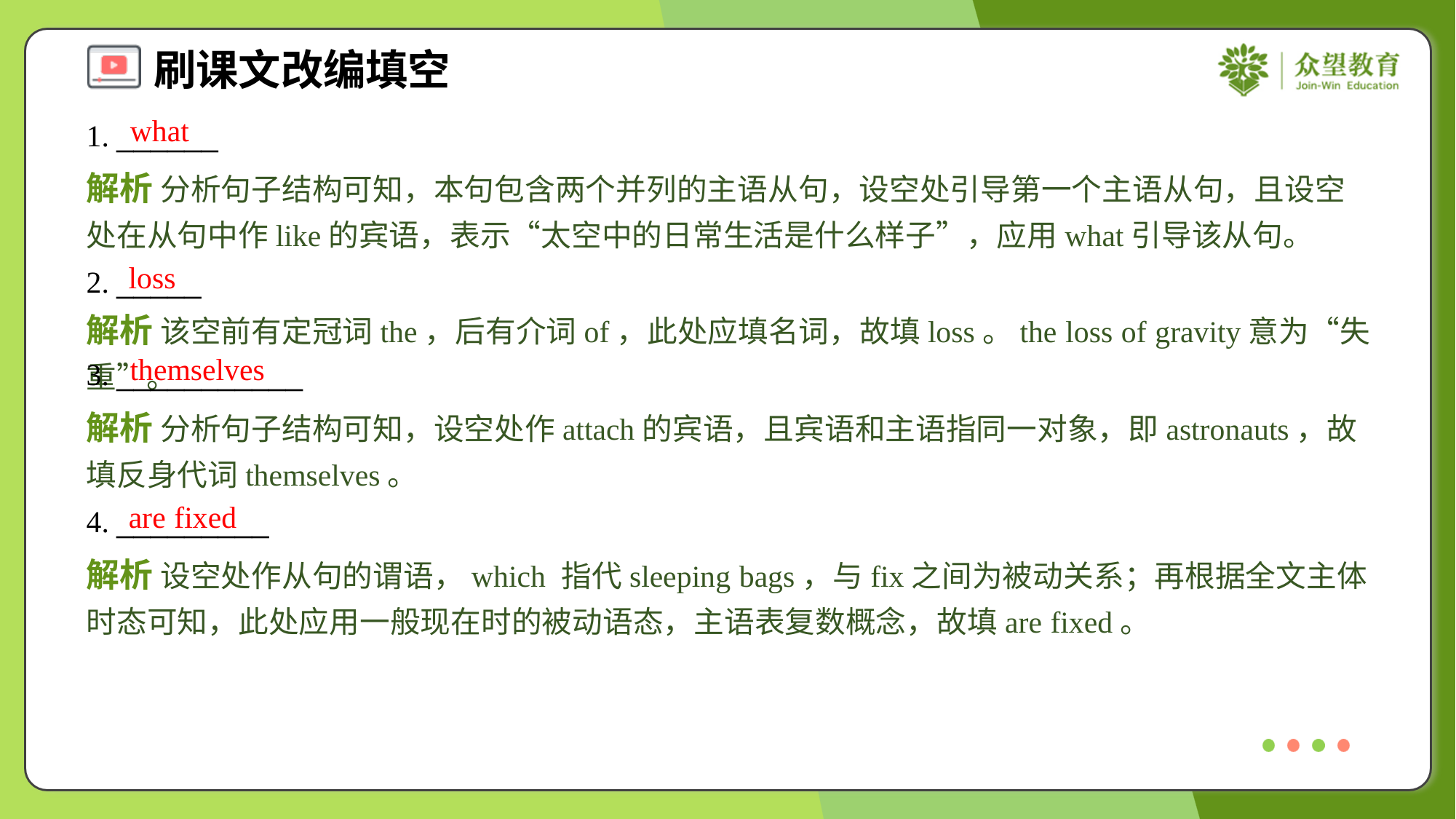

what
1. ______
解析 分析句子结构可知，本句包含两个并列的主语从句，设空处引导第一个主语从句，且设空处在从句中作like的宾语，表示“太空中的日常生活是什么样子”，应用what引导该从句。
loss
2. _____
解析 该空前有定冠词the，后有介词of，此处应填名词，故填loss。the loss of gravity意为“失重”。
themselves
3. ___________
解析 分析句子结构可知，设空处作attach的宾语，且宾语和主语指同一对象，即astronauts，故填反身代词themselves。
are fixed
4. _________
解析 设空处作从句的谓语，which 指代sleeping bags，与fix之间为被动关系；再根据全文主体时态可知，此处应用一般现在时的被动语态，主语表复数概念，故填are fixed。